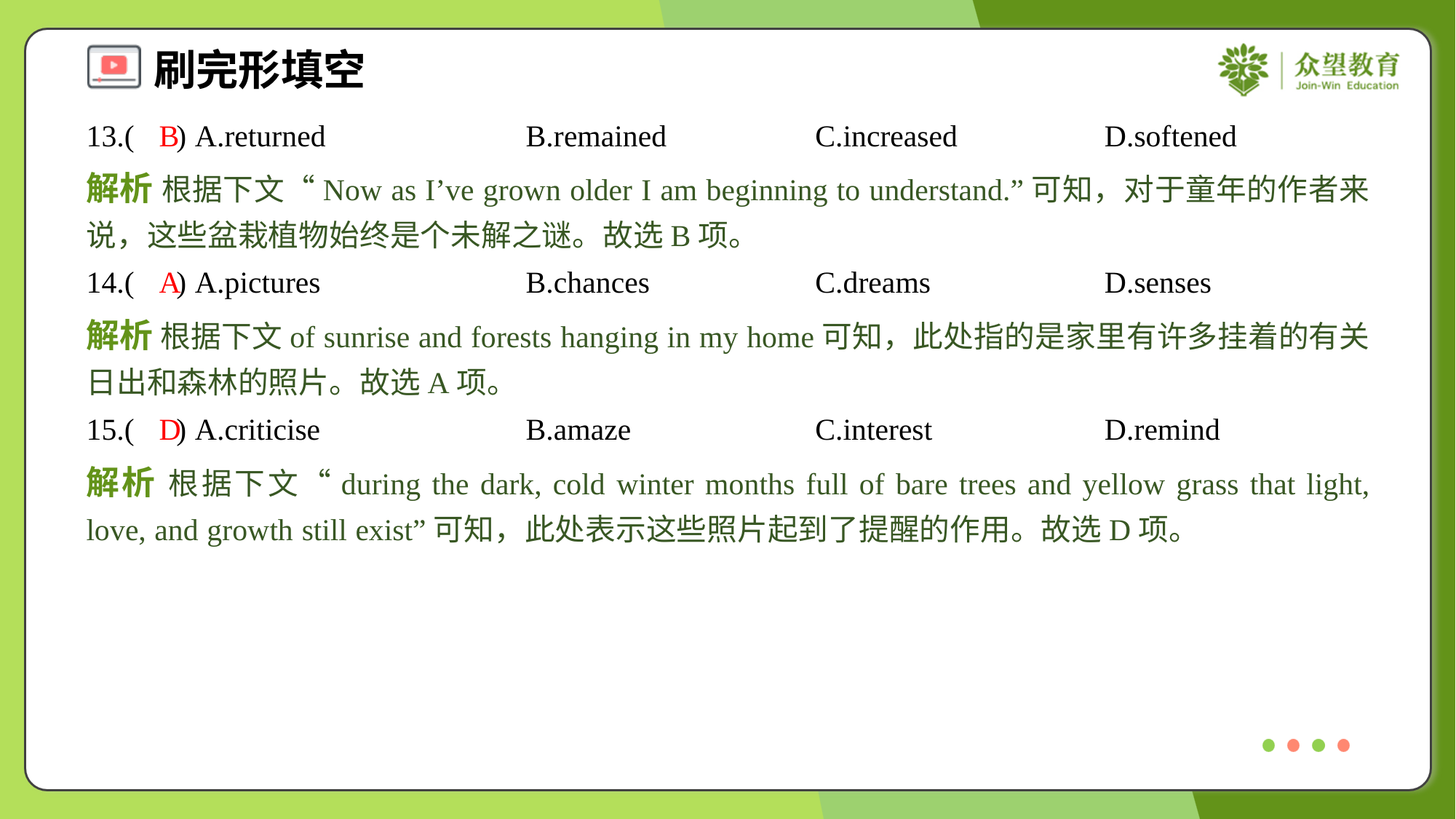

13.(     ) A.returned	B.remained	C.increased	D.softened
B
解析 根据下文“Now as I’ve grown older I am beginning to understand.”可知，对于童年的作者来说，这些盆栽植物始终是个未解之谜。故选B项。
14.(     ) A.pictures	B.chances	C.dreams	D.senses
A
解析 根据下文of sunrise and forests hanging in my home可知，此处指的是家里有许多挂着的有关日出和森林的照片。故选A项。
15.(     ) A.criticise	B.amaze	C.interest	D.remind
D
解析 根据下文“during the dark, cold winter months full of bare trees and yellow grass that light, love, and growth still exist”可知，此处表示这些照片起到了提醒的作用。故选D项。